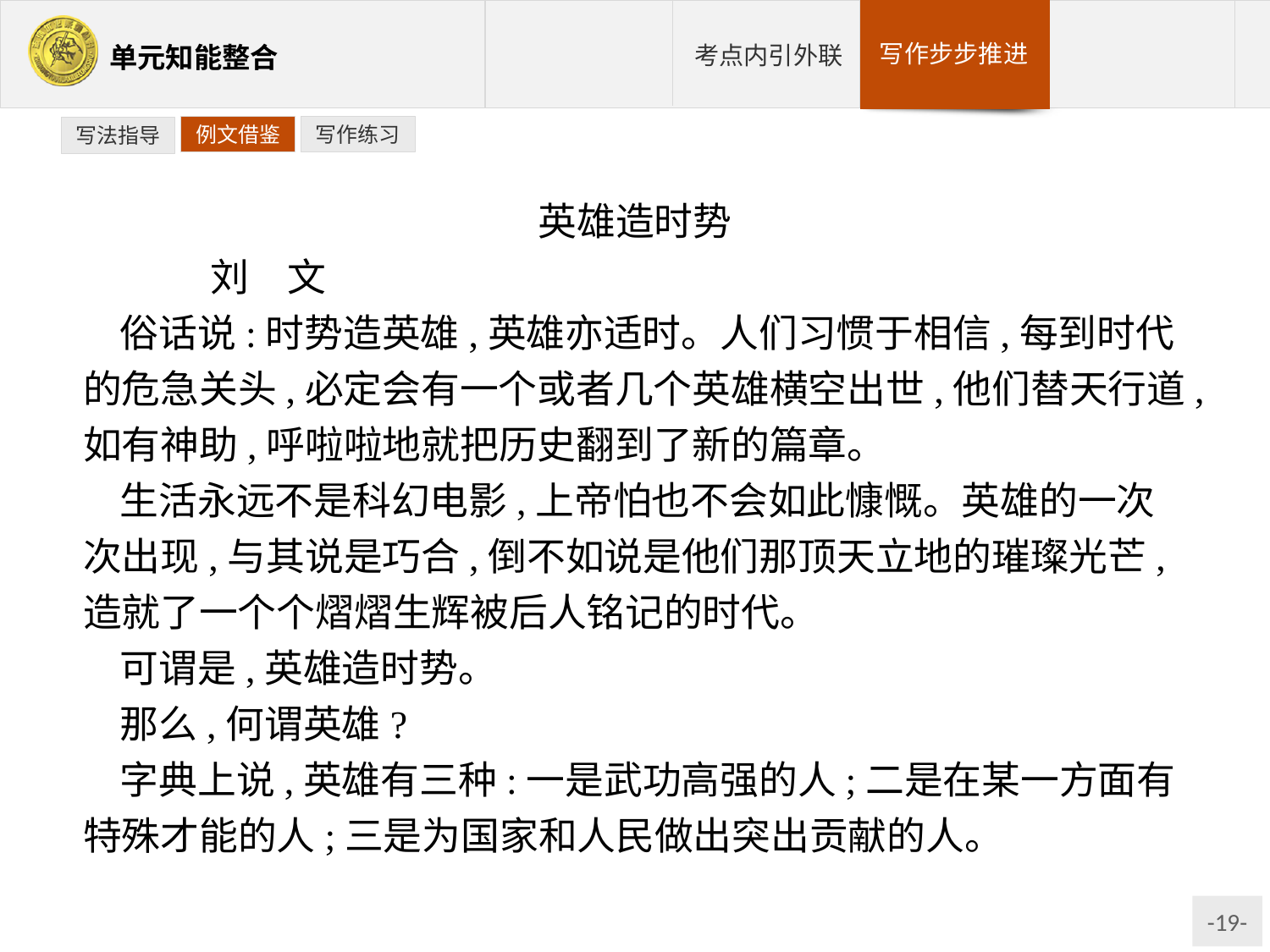

例文借鉴
写作练习
写法指导
英雄造时势
	刘　文
俗话说:时势造英雄,英雄亦适时。人们习惯于相信,每到时代的危急关头,必定会有一个或者几个英雄横空出世,他们替天行道,如有神助,呼啦啦地就把历史翻到了新的篇章。
生活永远不是科幻电影,上帝怕也不会如此慷慨。英雄的一次次出现,与其说是巧合,倒不如说是他们那顶天立地的璀璨光芒,造就了一个个熠熠生辉被后人铭记的时代。
可谓是,英雄造时势。
那么,何谓英雄?
字典上说,英雄有三种:一是武功高强的人;二是在某一方面有特殊才能的人;三是为国家和人民做出突出贡献的人。